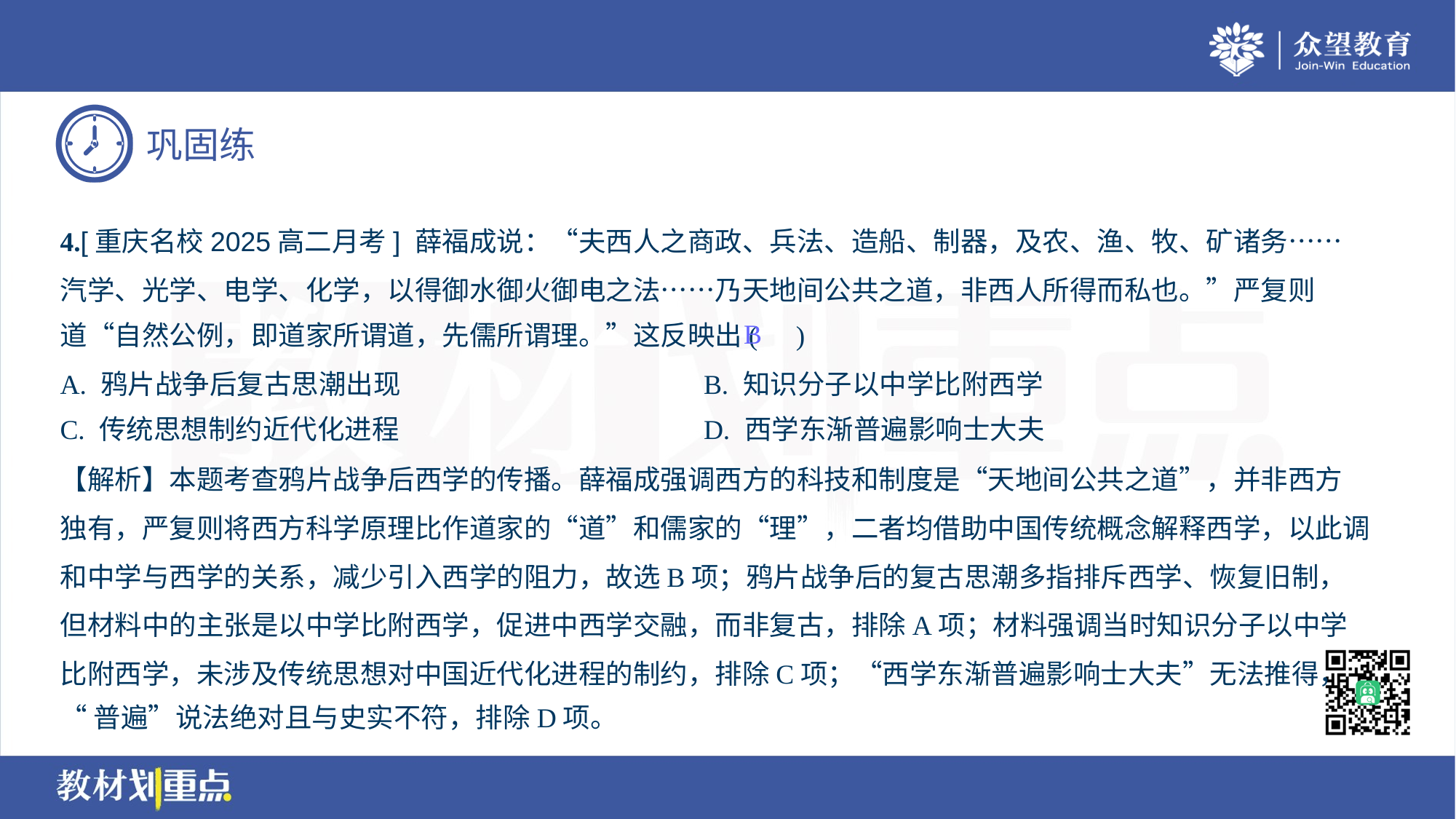

4.[重庆名校2025高二月考] 薛福成说：“夫西人之商政、兵法、造船、制器，及农、渔、牧、矿诸务……
汽学、光学、电学、化学，以得御水御火御电之法……乃天地间公共之道，非西人所得而私也。”严复则
道“自然公例，即道家所谓道，先儒所谓理。”这反映出(     )
B
A. 鸦片战争后复古思潮出现	B. 知识分子以中学比附西学
C. 传统思想制约近代化进程	D. 西学东渐普遍影响士大夫
【解析】本题考查鸦片战争后西学的传播。薛福成强调西方的科技和制度是“天地间公共之道”，并非西方
独有，严复则将西方科学原理比作道家的“道”和儒家的“理”，二者均借助中国传统概念解释西学，以此调
和中学与西学的关系，减少引入西学的阻力，故选B项；鸦片战争后的复古思潮多指排斥西学、恢复旧制，
但材料中的主张是以中学比附西学，促进中西学交融，而非复古，排除A项；材料强调当时知识分子以中学
比附西学，未涉及传统思想对中国近代化进程的制约，排除C项；“西学东渐普遍影响士大夫”无法推得，
“普遍”说法绝对且与史实不符，排除D项。